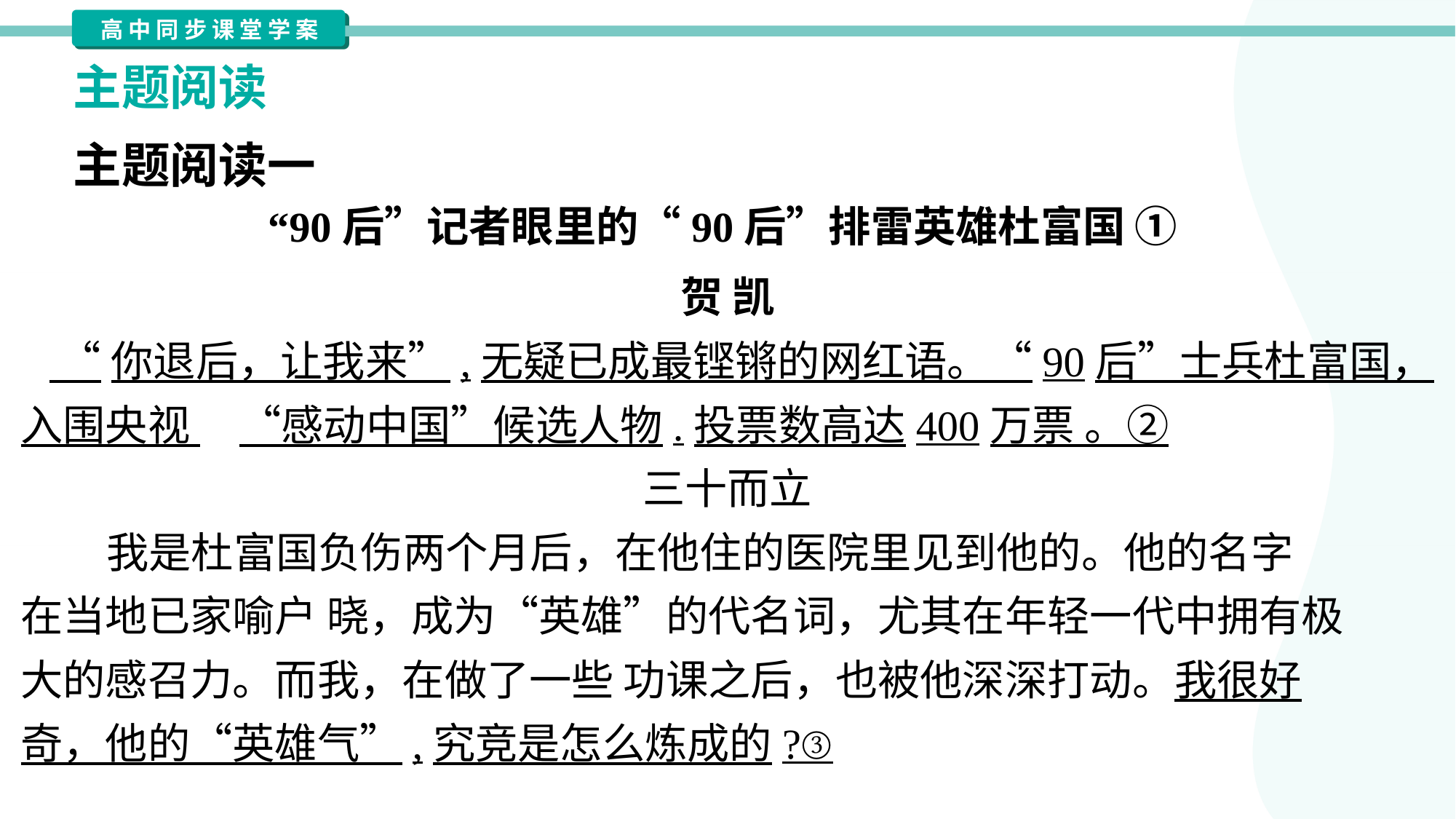

主题阅读
主题阅读一
“90后”记者眼里的“90后”排雷英雄杜富国 ①
贺 凯
    “你退后，让我来”,无疑已成最铿锵的网红语。“90后”士兵杜富国，
入围央视 	“感动中国”候选人物.投票数高达400万票 。②
三十而立
        我是杜富国负伤两个月后，在他住的医院里见到他的。他的名字
在当地已家喻户 晓，成为“英雄”的代名词，尤其在年轻一代中拥有极
大的感召力。而我，在做了一些 功课之后，也被他深深打动。我很好
奇，他的“英雄气”,究竞是怎么炼成的?③